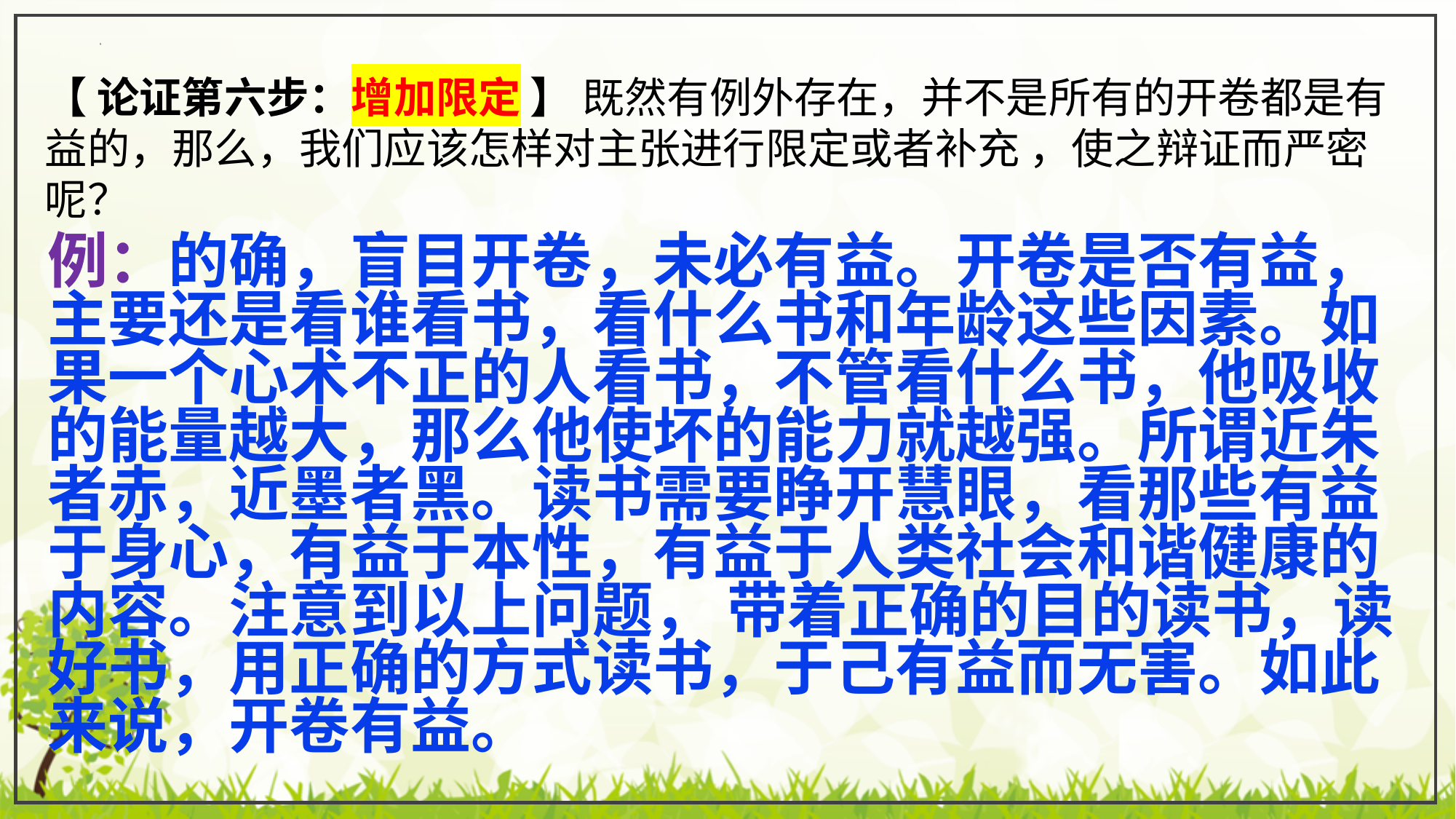

【 论证第六步：增加限定 】 既然有例外存在，并不是所有的开卷都是有益的，那么，我们应该怎样对主张进行限定或者补充 ，使之辩证而严密呢？
例：的确，盲目开卷，未必有益。开卷是否有益，主要还是看谁看书，看什么书和年龄这些因素。如果一个心术不正的人看书，不管看什么书，他吸收的能量越大，那么他使坏的能力就越强。所谓近朱者赤，近墨者黑。读书需要睁开慧眼，看那些有益于身心，有益于本性，有益于人类社会和谐健康的内容。注意到以上问题， 带着正确的目的读书，读好书，用正确的方式读书，于己有益而无害。如此来说，开卷有益。